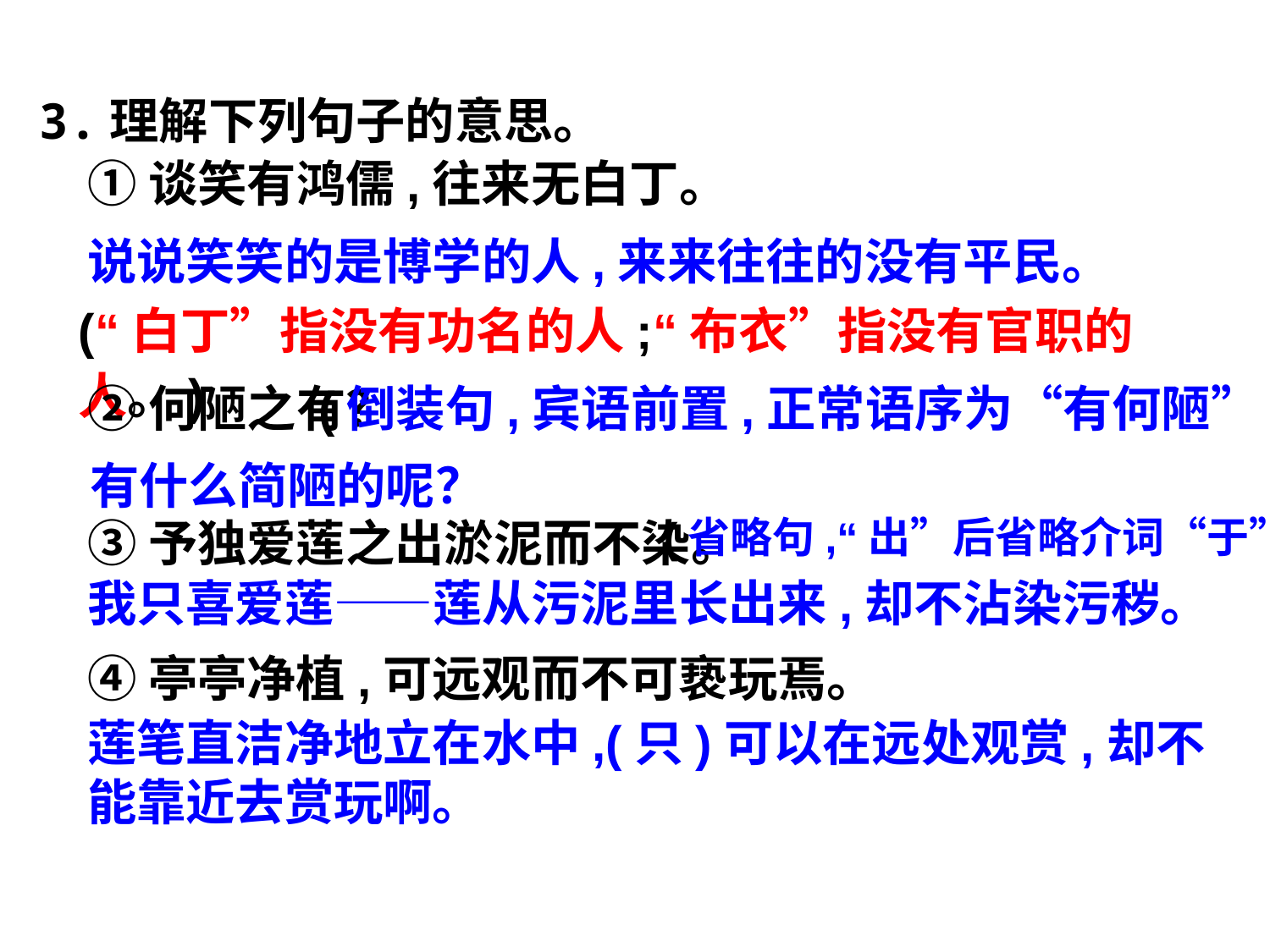

3.理解下列句子的意思。
①谈笑有鸿儒,往来无白丁。
说说笑笑的是博学的人,来来往往的没有平民。
(“白丁”指没有功名的人;“布衣”指没有官职的人。)
②何陋之有？
(倒装句,宾语前置,正常语序为“有何陋”)
有什么简陋的呢？
(省略句,“出”后省略介词“于”)
③予独爱莲之出淤泥而不染。
我只喜爱莲——莲从污泥里长出来,却不沾染污秽。
④亭亭净植,可远观而不可亵玩焉。
莲笔直洁净地立在水中,(只)可以在远处观赏,却不能靠近去赏玩啊。